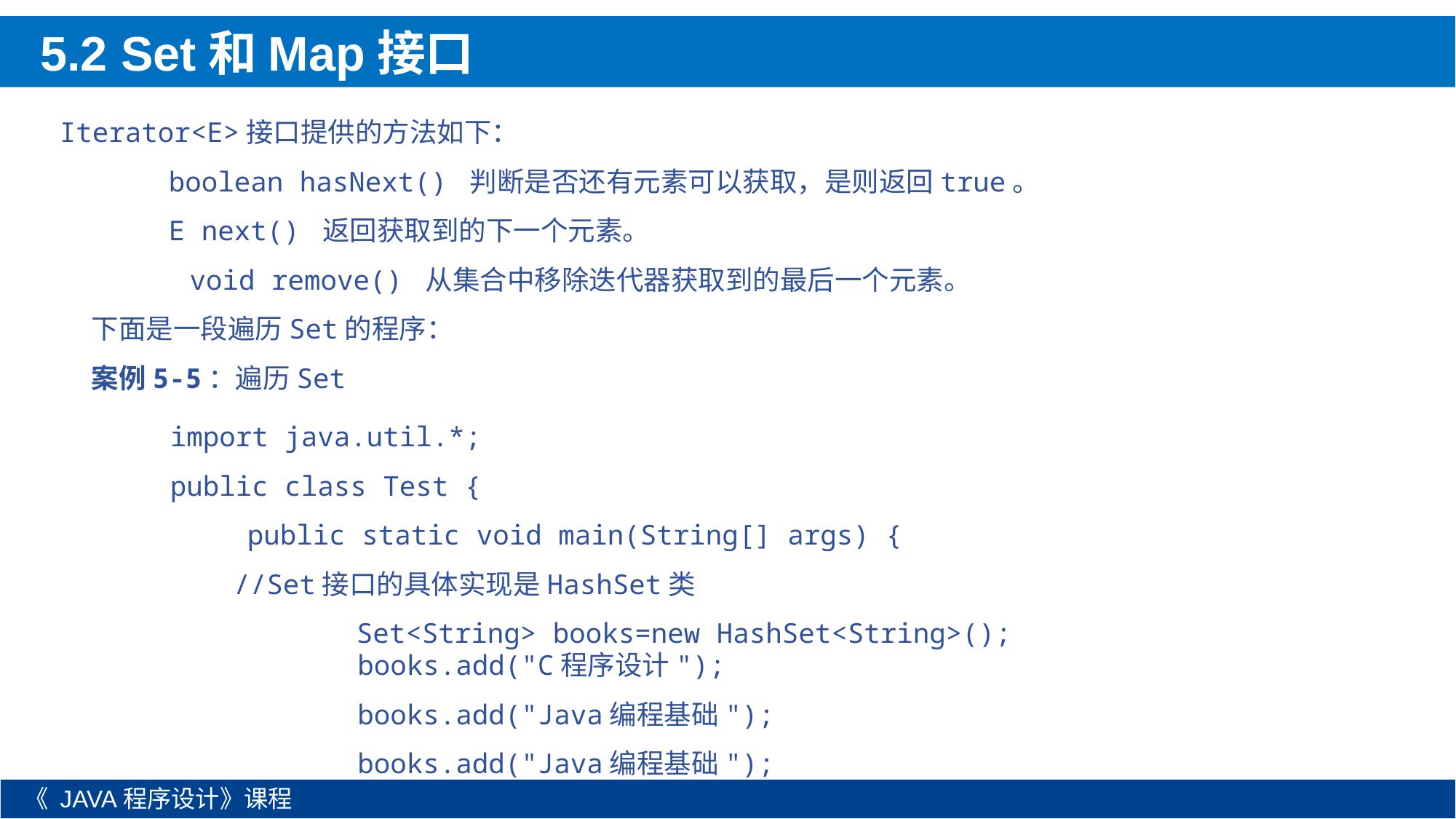

5.2 Set和Map接口
Iterator<E>接口提供的方法如下：
	boolean hasNext() 判断是否还有元素可以获取，是则返回true。
 	E next() 返回获取到的下一个元素。
      void remove() 从集合中移除迭代器获取到的最后一个元素。
下面是一段遍历Set的程序：
案例5-5：遍历Set
import java.util.*;
public class Test {
	public static void main(String[] args) {
//Set接口的具体实现是HashSet类
		Set<String> books=new HashSet<String>();
books.add("C程序设计");
books.add("Java编程基础");
books.add("Java编程基础");
《 JAVA程序设计》课程